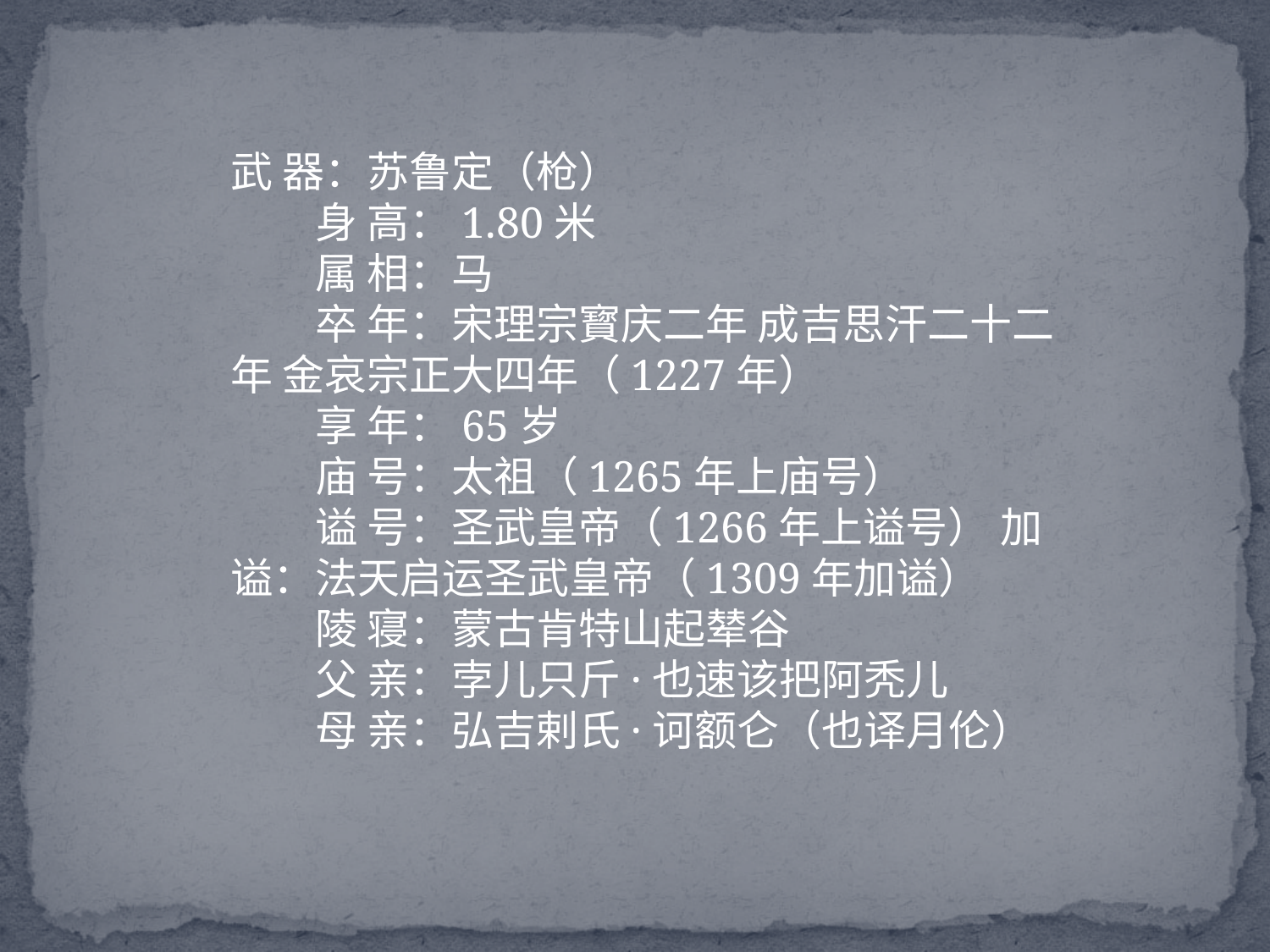

#
武 器：苏鲁定（枪）
　　身 高：1.80米
　　属 相：马
　　卒 年：宋理宗寳庆二年 成吉思汗二十二年 金哀宗正大四年（1227年）
　　享 年：65岁
　　庙 号：太祖（1265年上庙号）
　　谥 号：圣武皇帝（1266年上谥号） 加谥：法天启运圣武皇帝（1309年加谥）
　　陵 寝：蒙古肯特山起辇谷
　　父 亲：孛儿只斤·也速该把阿秃儿
　　母 亲：弘吉剌氏·诃额仑（也译月伦）